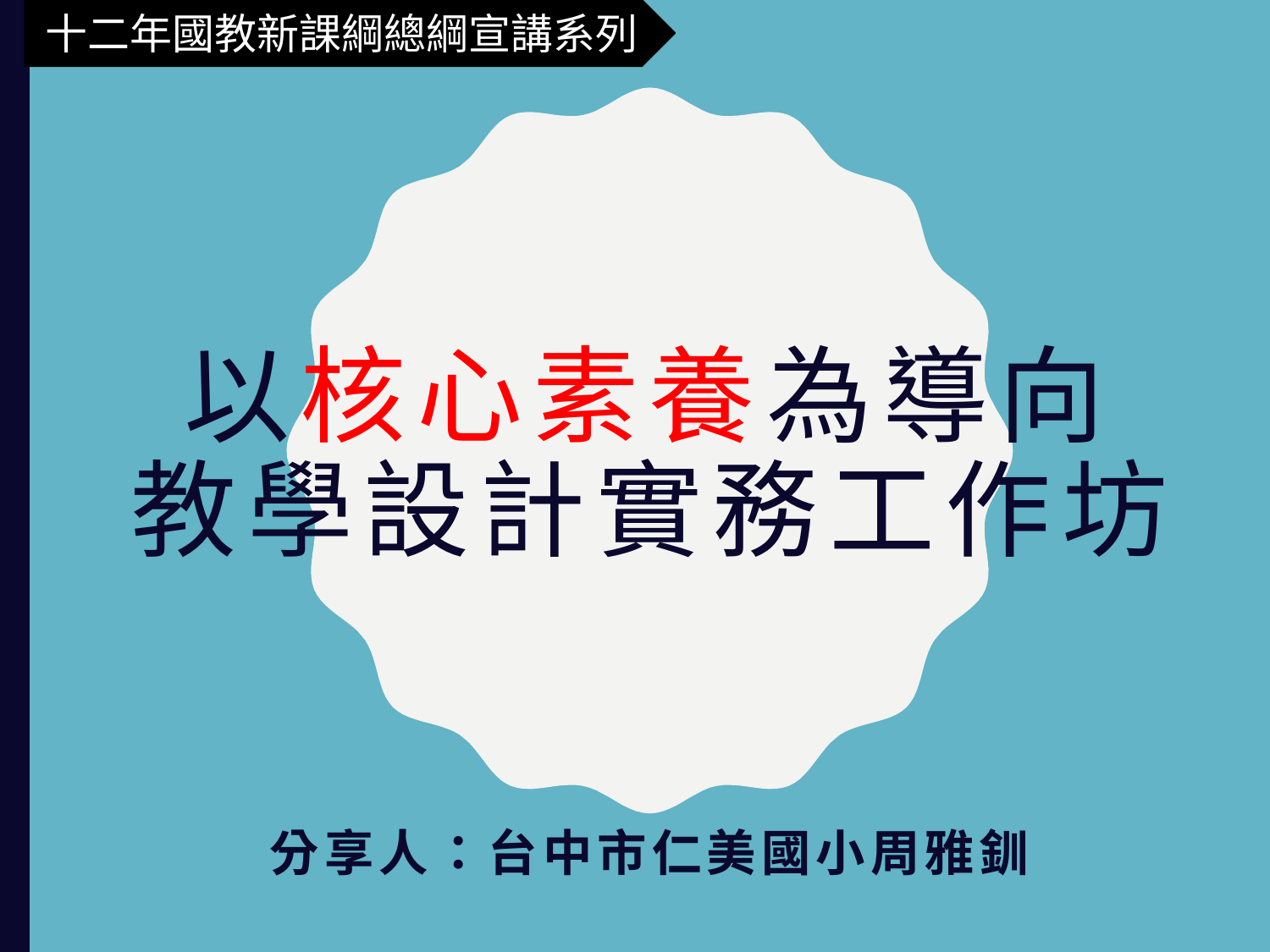

十二年國教新課綱總綱宣講系列
# 以核心素養為導向 教學設計實務工作坊
分享人：台中市仁美國小周雅釧